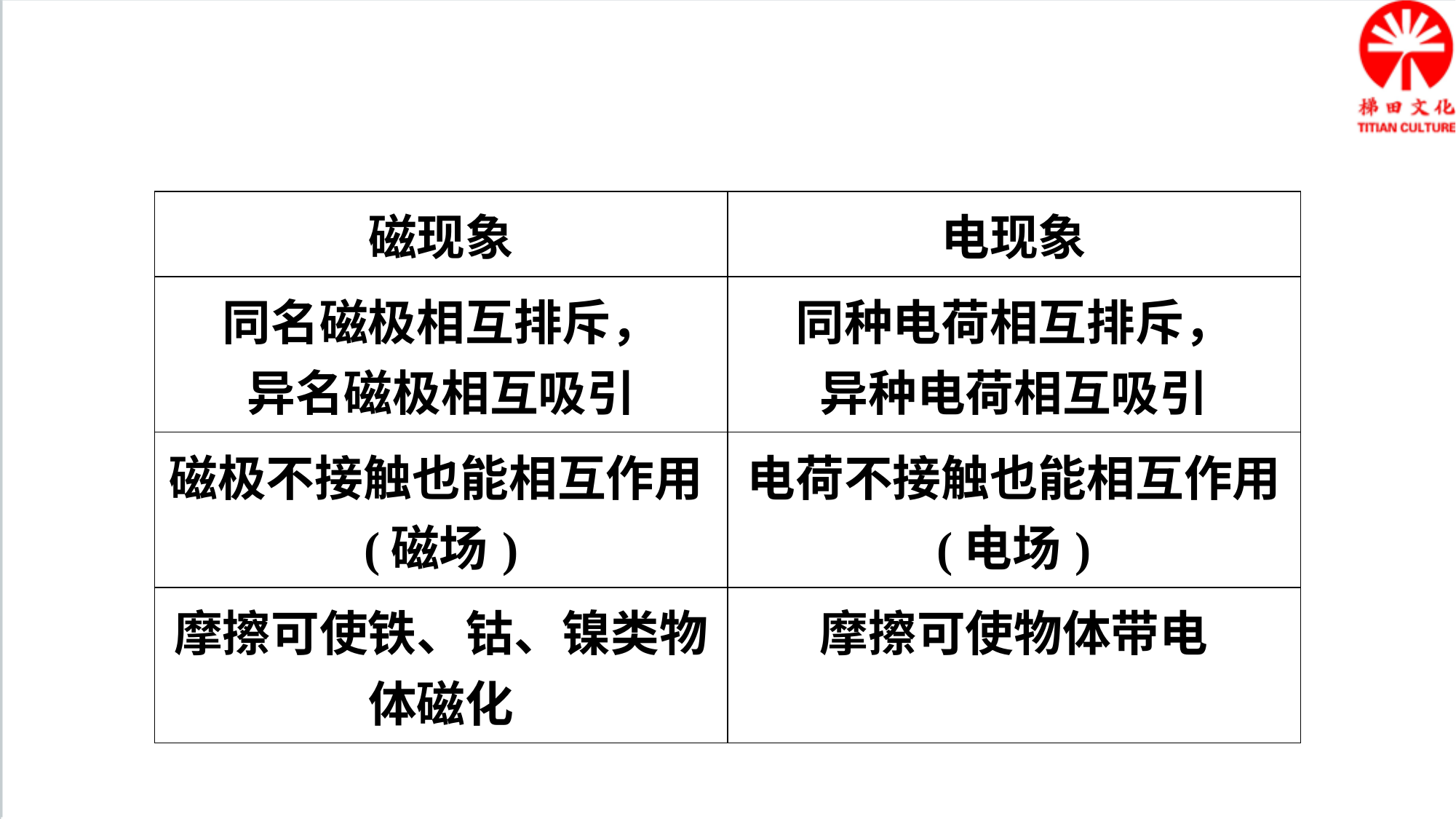

| 磁现象 | 电现象 |
| --- | --- |
| 同名磁极相互排斥， 异名磁极相互吸引 | 同种电荷相互排斥， 异种电荷相互吸引 |
| 磁极不接触也能相互作用(磁场) | 电荷不接触也能相互作用 (电场) |
| 摩擦可使铁、钴、镍类物体磁化 | 摩擦可使物体带电 |